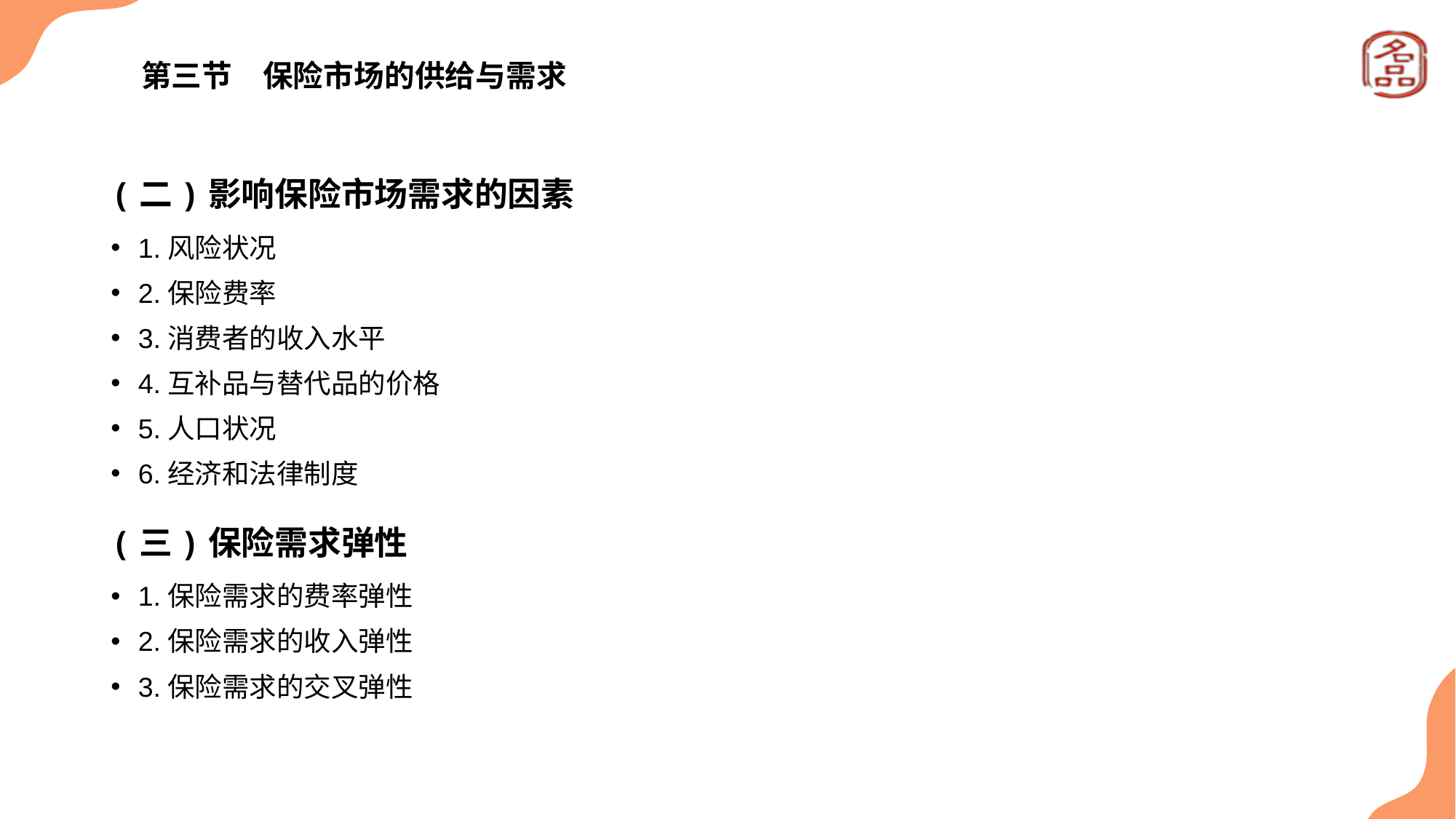

# 第三节　保险市场的供给与需求
(二)影响保险市场需求的因素
1.风险状况
2.保险费率
3.消费者的收入水平
4.互补品与替代品的价格
5.人口状况
6.经济和法律制度
(三)保险需求弹性
1.保险需求的费率弹性
2.保险需求的收入弹性
3.保险需求的交叉弹性